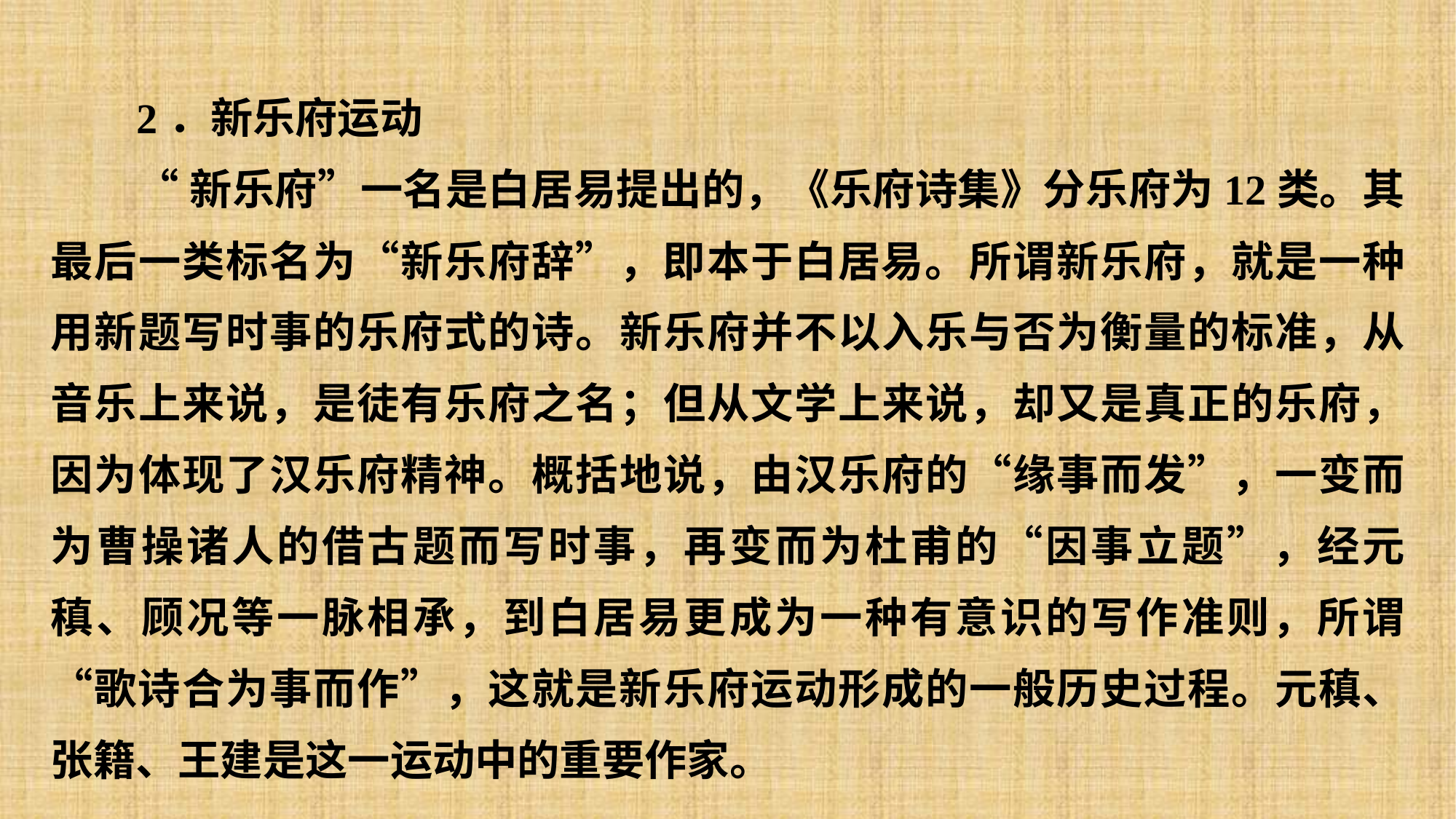

2．新乐府运动
“新乐府”一名是白居易提出的，《乐府诗集》分乐府为12类。其最后一类标名为“新乐府辞”，即本于白居易。所谓新乐府，就是一种用新题写时事的乐府式的诗。新乐府并不以入乐与否为衡量的标准，从音乐上来说，是徒有乐府之名；但从文学上来说，却又是真正的乐府，因为体现了汉乐府精神。概括地说，由汉乐府的“缘事而发”，一变而为曹操诸人的借古题而写时事，再变而为杜甫的“因事立题”，经元稹、顾况等一脉相承，到白居易更成为一种有意识的写作准则，所谓“歌诗合为事而作”，这就是新乐府运动形成的一般历史过程。元稹、张籍、王建是这一运动中的重要作家。